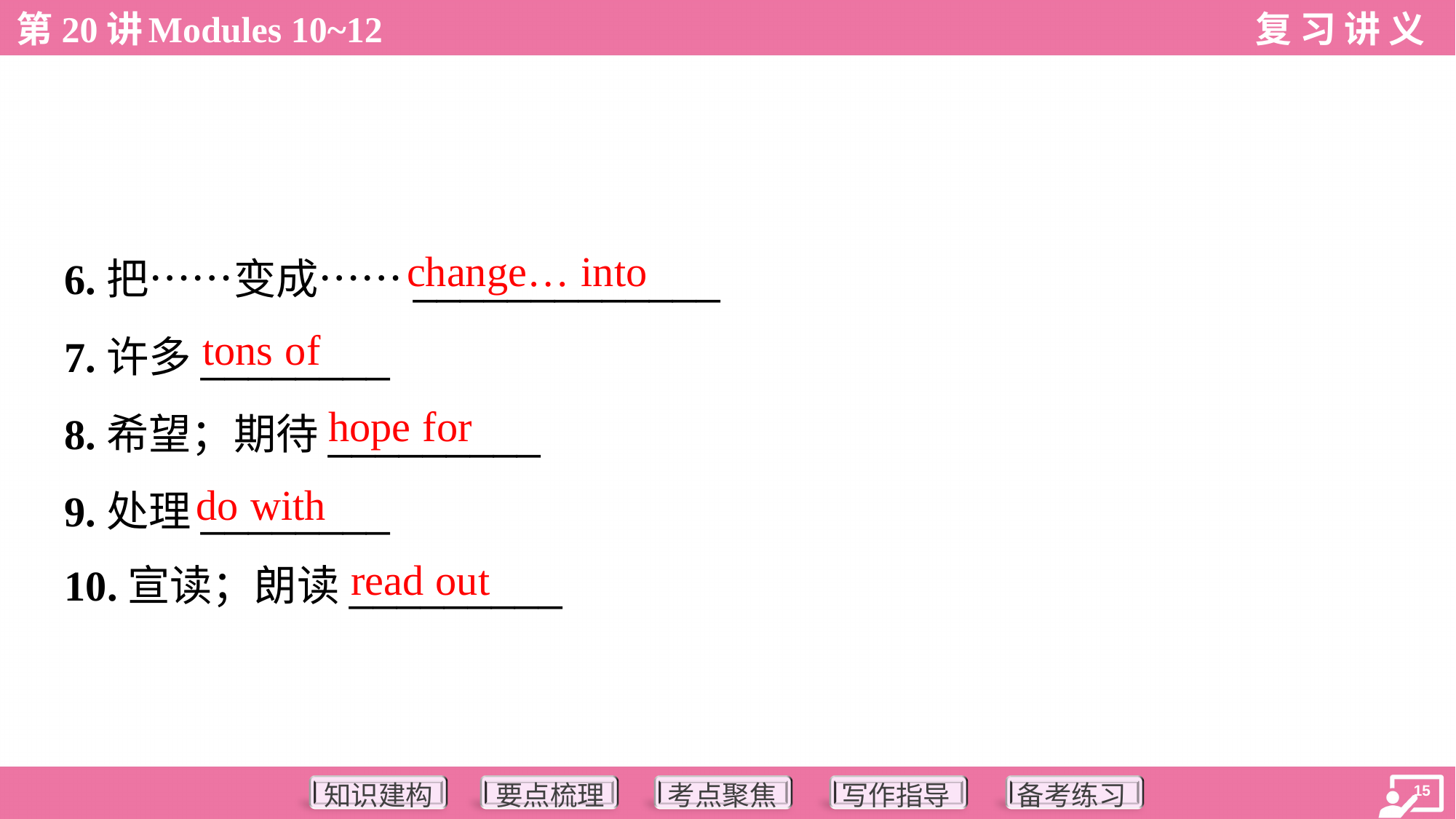

change… into
6.把……变成……_____________
7.许多________
8.希望；期待_________
9.处理________
10.宣读；朗读_________
tons of
hope for
do with
read out